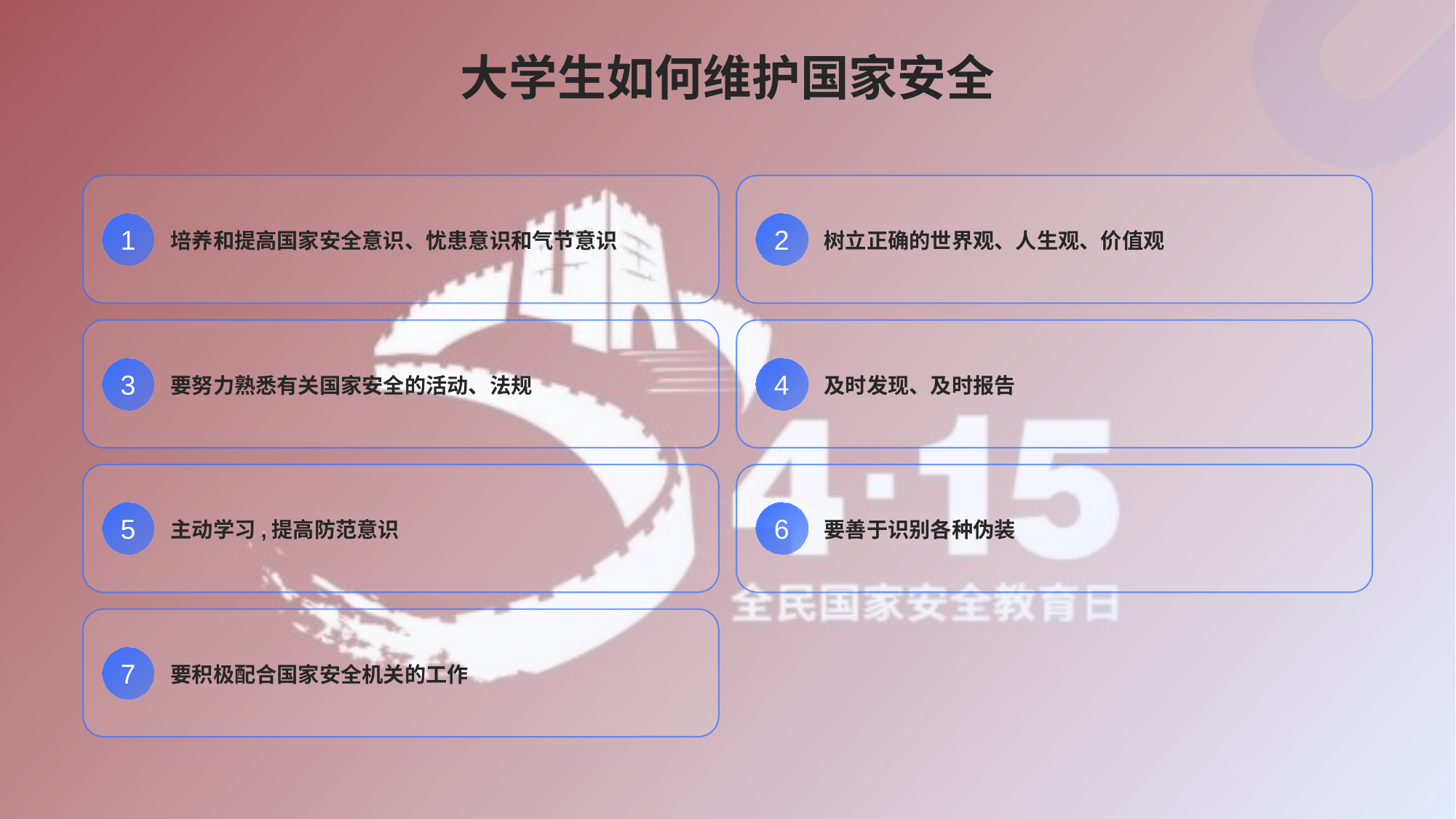

# 大学生如何维护国家安全
培养和提高国家安全意识、忧患意识和气节意识
树立正确的世界观、人生观、价值观
1
2
要努力熟悉有关国家安全的活动、法规
及时发现、及时报告
3
4
主动学习,提高防范意识
要善于识别各种伪装
5
6
要积极配合国家安全机关的工作
7